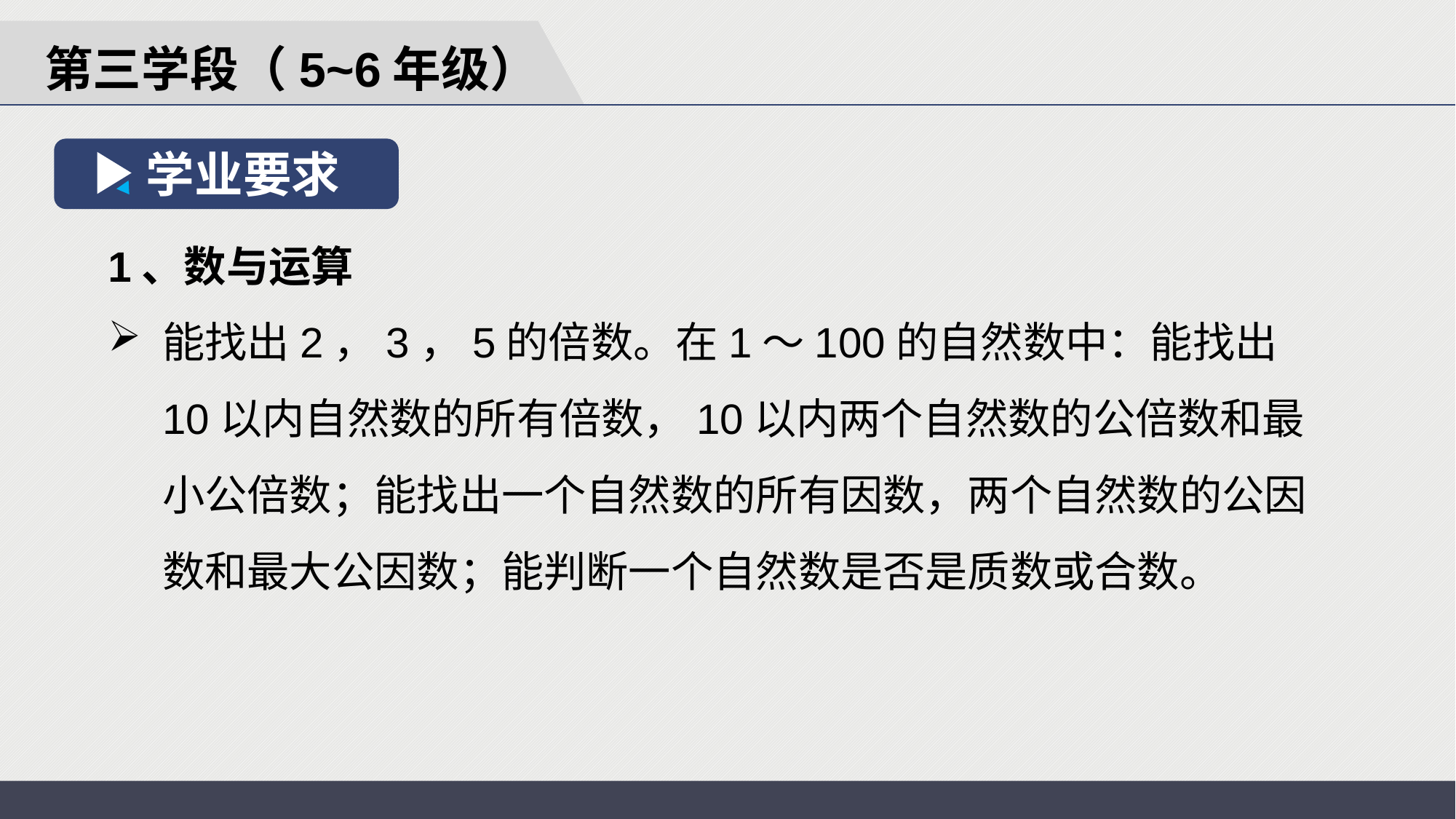

第三学段（5~6年级）
学业要求

1、数与运算
能找出2，3，5的倍数。在1～100的自然数中：能找出10以内自然数的所有倍数，10以内两个自然数的公倍数和最小公倍数；能找出一个自然数的所有因数，两个自然数的公因数和最大公因数；能判断一个自然数是否是质数或合数。